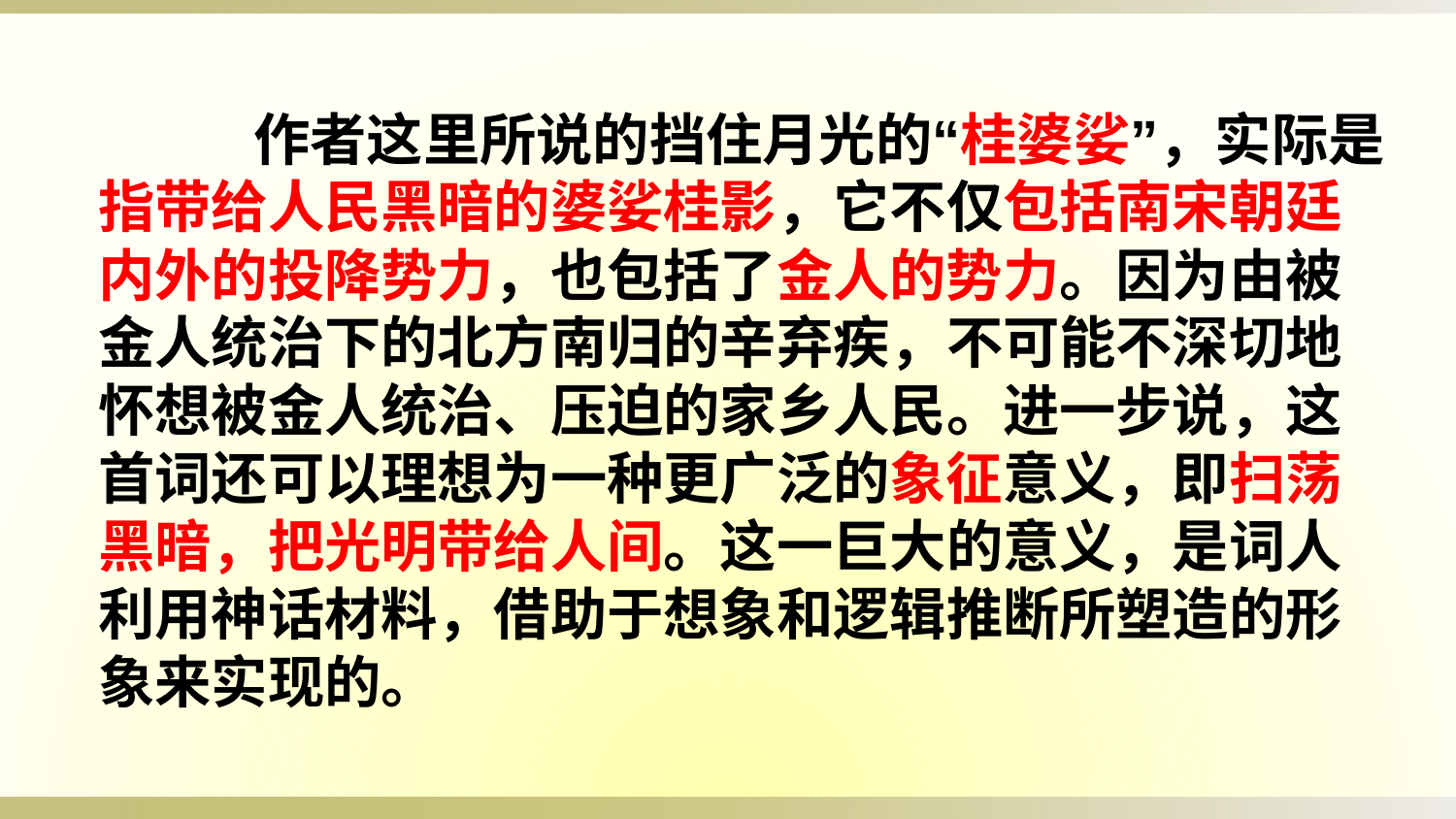

作者这里所说的挡住月光的“桂婆娑”，实际是指带给人民黑暗的婆娑桂影，它不仅包括南宋朝廷内外的投降势力，也包括了金人的势力。因为由被金人统治下的北方南归的辛弃疾，不可能不深切地怀想被金人统治、压迫的家乡人民。进一步说，这首词还可以理想为一种更广泛的象征意义，即扫荡黑暗，把光明带给人间。这一巨大的意义，是词人利用神话材料，借助于想象和逻辑推断所塑造的形象来实现的。